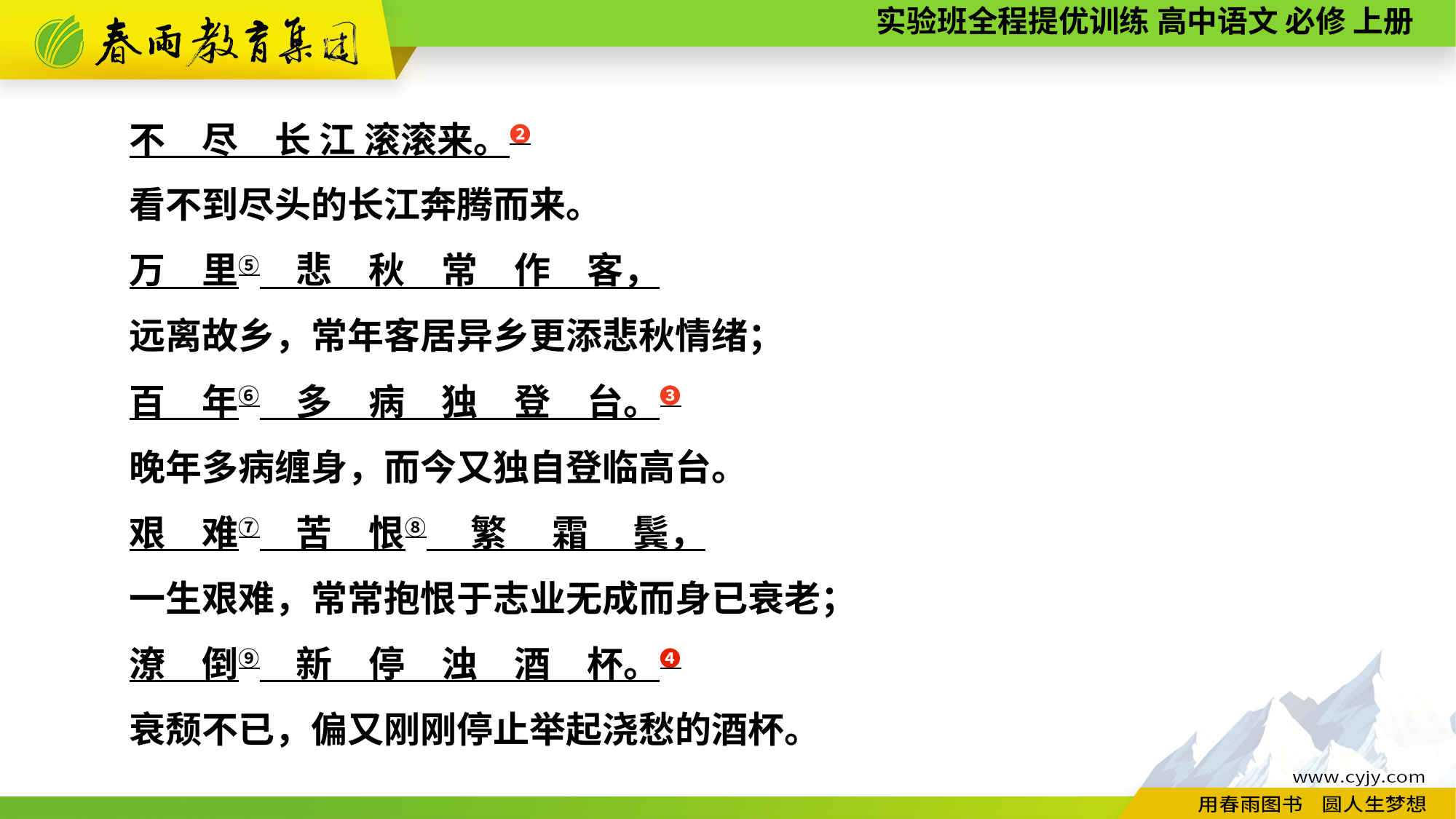

不　尽　长 江 滚滚来。❷
看不到尽头的长江奔腾而来。
万　里⑤　悲　秋　常　作　客，
远离故乡，常年客居异乡更添悲秋情绪；
百　年⑥　多　病　独　登　台。❸
晚年多病缠身，而今又独自登临高台。
艰　难⑦　苦　恨⑧　 繁　 霜　 鬓，
一生艰难，常常抱恨于志业无成而身已衰老；
潦　倒⑨　新　停　浊　酒　杯。❹
衰颓不已，偏又刚刚停止举起浇愁的酒杯。